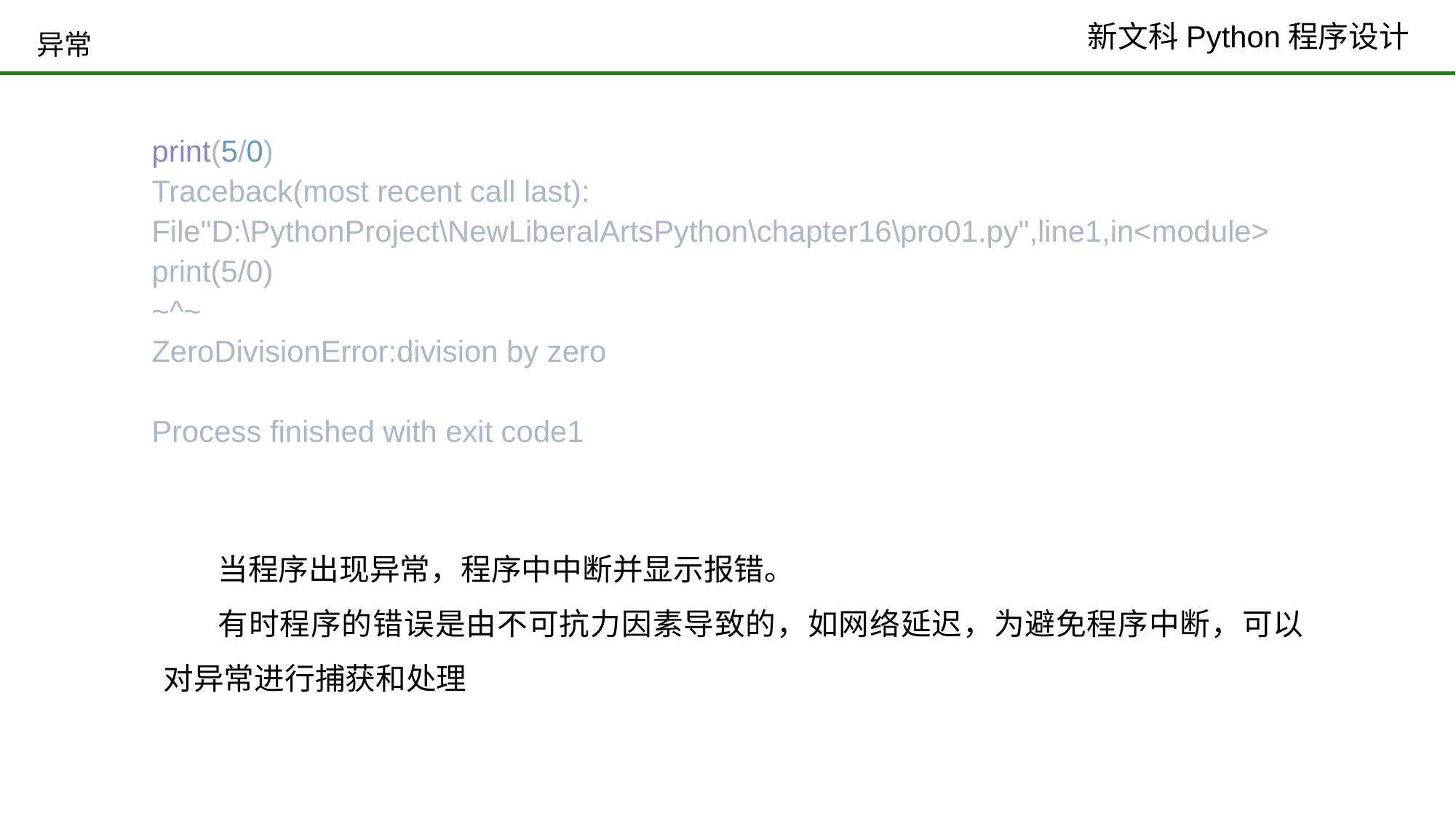

# 异常
print(5/0)
Traceback(most recent call last):
File"D:\PythonProject\NewLiberalArtsPython\chapter16\pro01.py",line1,in<module>
print(5/0)
~^~
ZeroDivisionError:division by zero

Process finished with exit code1
当程序出现异常，程序中中断并显示报错。
有时程序的错误是由不可抗力因素导致的，如网络延迟，为避免程序中断，可以对异常进行捕获和处理